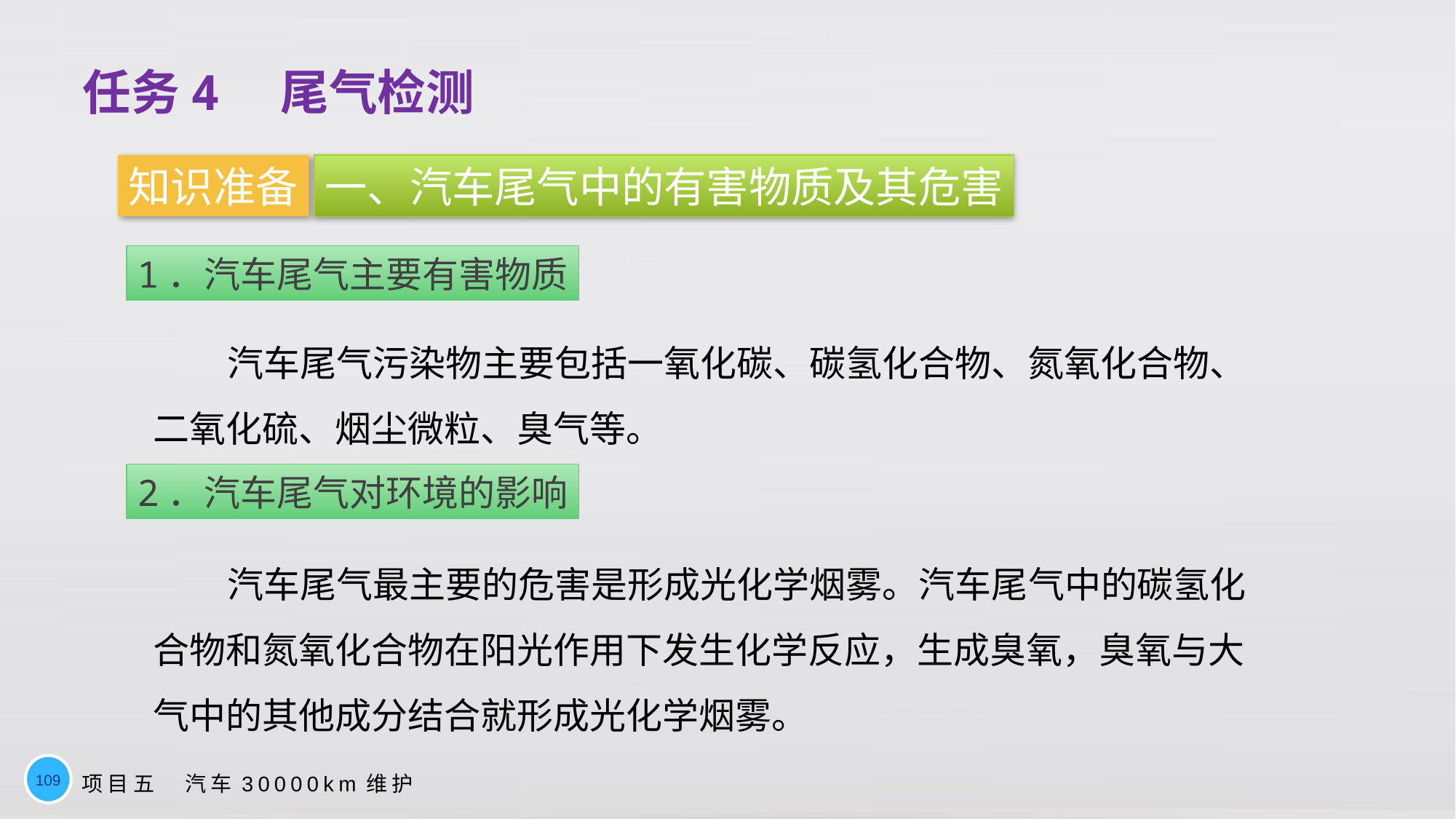

任务4　尾气检测
知识准备
一、汽车尾气中的有害物质及其危害
1．汽车尾气主要有害物质
汽车尾气污染物主要包括一氧化碳、碳氢化合物、氮氧化合物、二氧化硫、烟尘微粒、臭气等。
2．汽车尾气对环境的影响
汽车尾气最主要的危害是形成光化学烟雾。汽车尾气中的碳氢化合物和氮氧化合物在阳光作用下发生化学反应，生成臭氧，臭氧与大气中的其他成分结合就形成光化学烟雾。
109